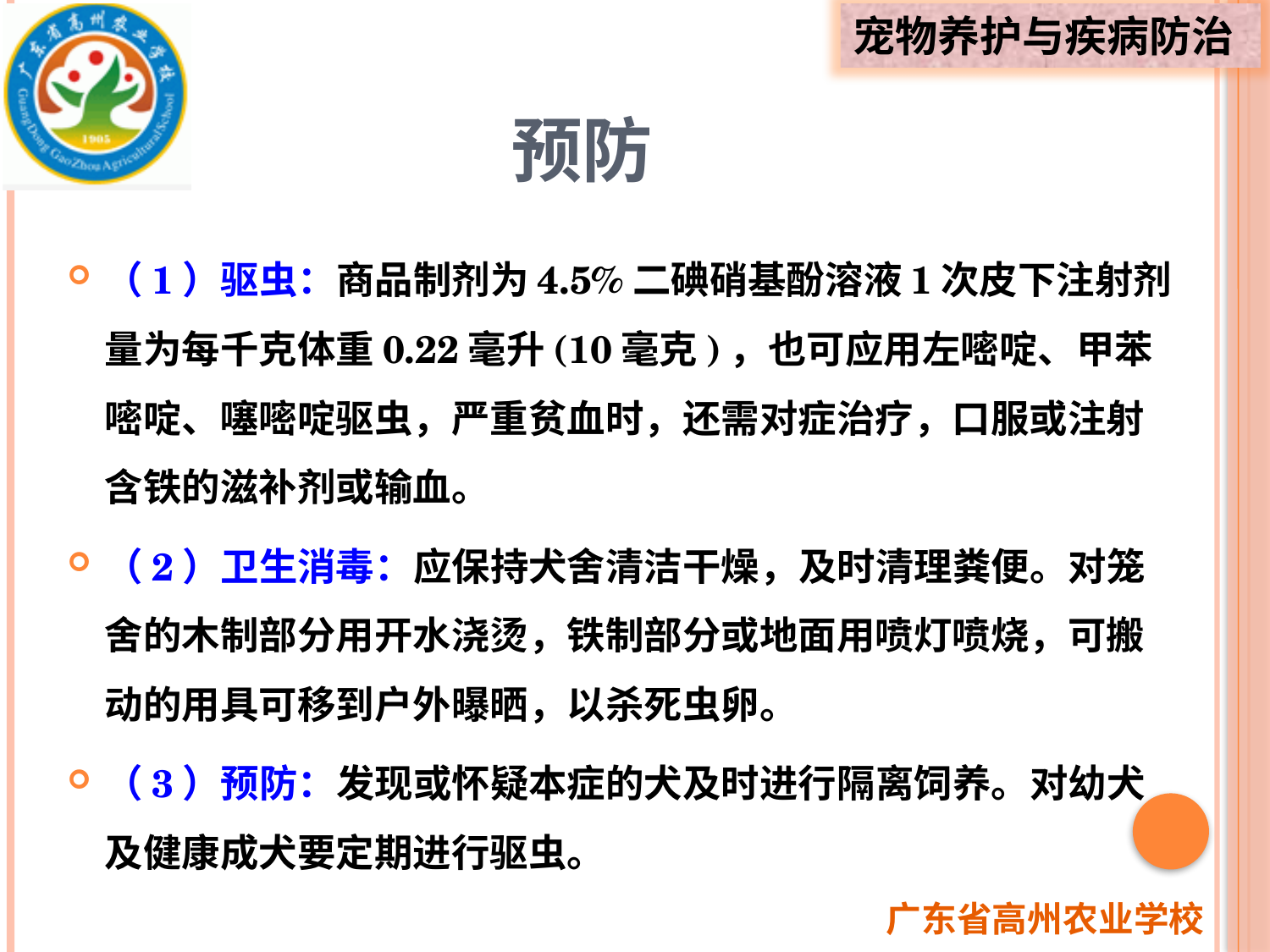

# 预防
（1）驱虫：商品制剂为4.5%二碘硝基酚溶液1次皮下注射剂量为每千克体重0.22毫升(10毫克)，也可应用左嘧啶、甲苯嘧啶、噻嘧啶驱虫，严重贫血时，还需对症治疗，口服或注射含铁的滋补剂或输血。
（2）卫生消毒：应保持犬舍清洁干燥，及时清理粪便。对笼舍的木制部分用开水浇烫，铁制部分或地面用喷灯喷烧，可搬动的用具可移到户外曝晒，以杀死虫卵。
（3）预防：发现或怀疑本症的犬及时进行隔离饲养。对幼犬及健康成犬要定期进行驱虫。